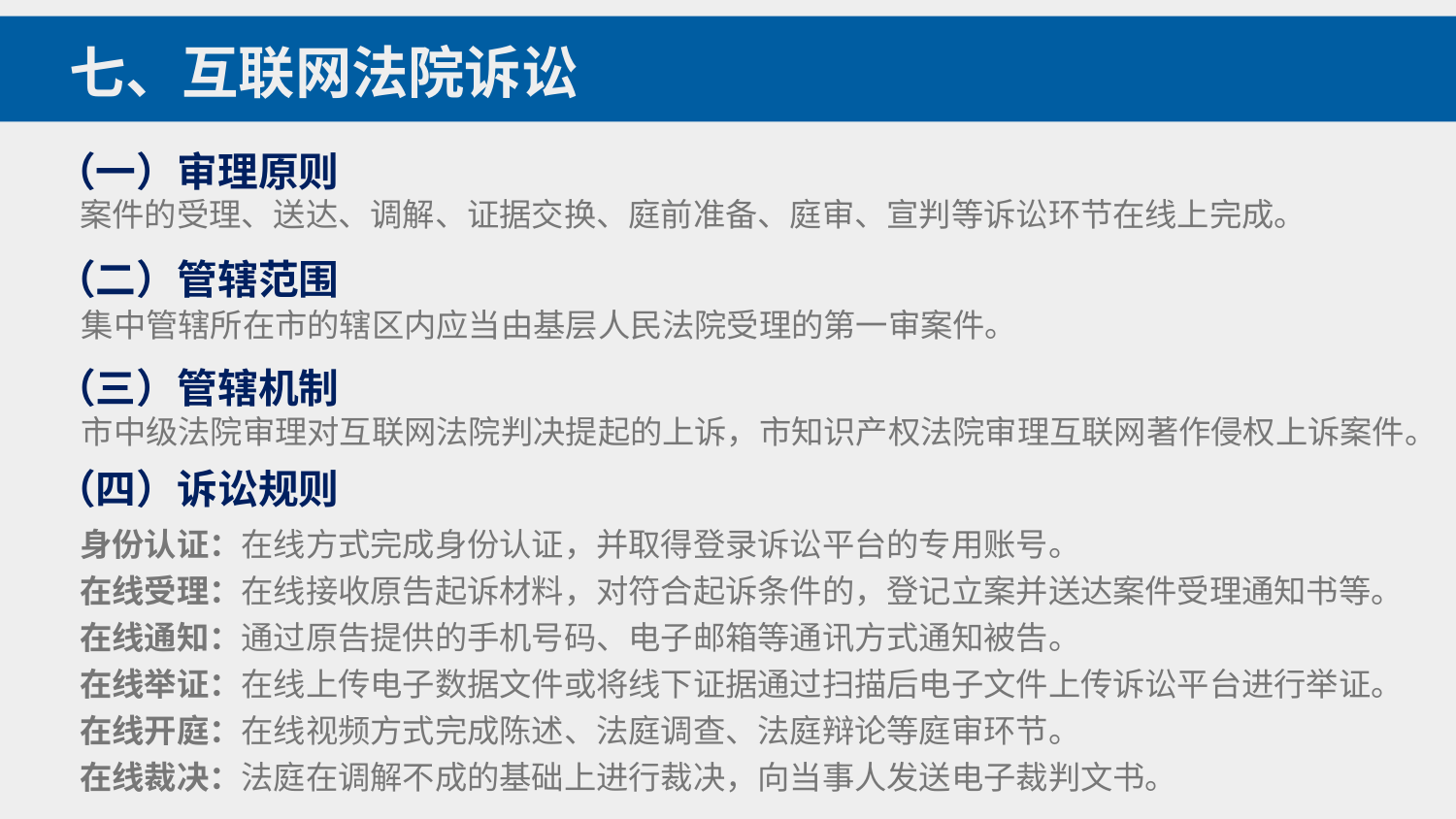

七、互联网法院诉讼
（一）审理原则
案件的受理、送达、调解、证据交换、庭前准备、庭审、宣判等诉讼环节在线上完成。
（二）管辖范围
集中管辖所在市的辖区内应当由基层人民法院受理的第一审案件。
（三）管辖机制
市中级法院审理对互联网法院判决提起的上诉，市知识产权法院审理互联网著作侵权上诉案件。
（四）诉讼规则
身份认证：在线方式完成身份认证，并取得登录诉讼平台的专用账号。
在线受理：在线接收原告起诉材料，对符合起诉条件的，登记立案并送达案件受理通知书等。
在线通知：通过原告提供的手机号码、电子邮箱等通讯方式通知被告。
在线举证：在线上传电子数据文件或将线下证据通过扫描后电子文件上传诉讼平台进行举证。在线开庭：在线视频方式完成陈述、法庭调查、法庭辩论等庭审环节。
在线裁决：法庭在调解不成的基础上进行裁决，向当事人发送电子裁判文书。